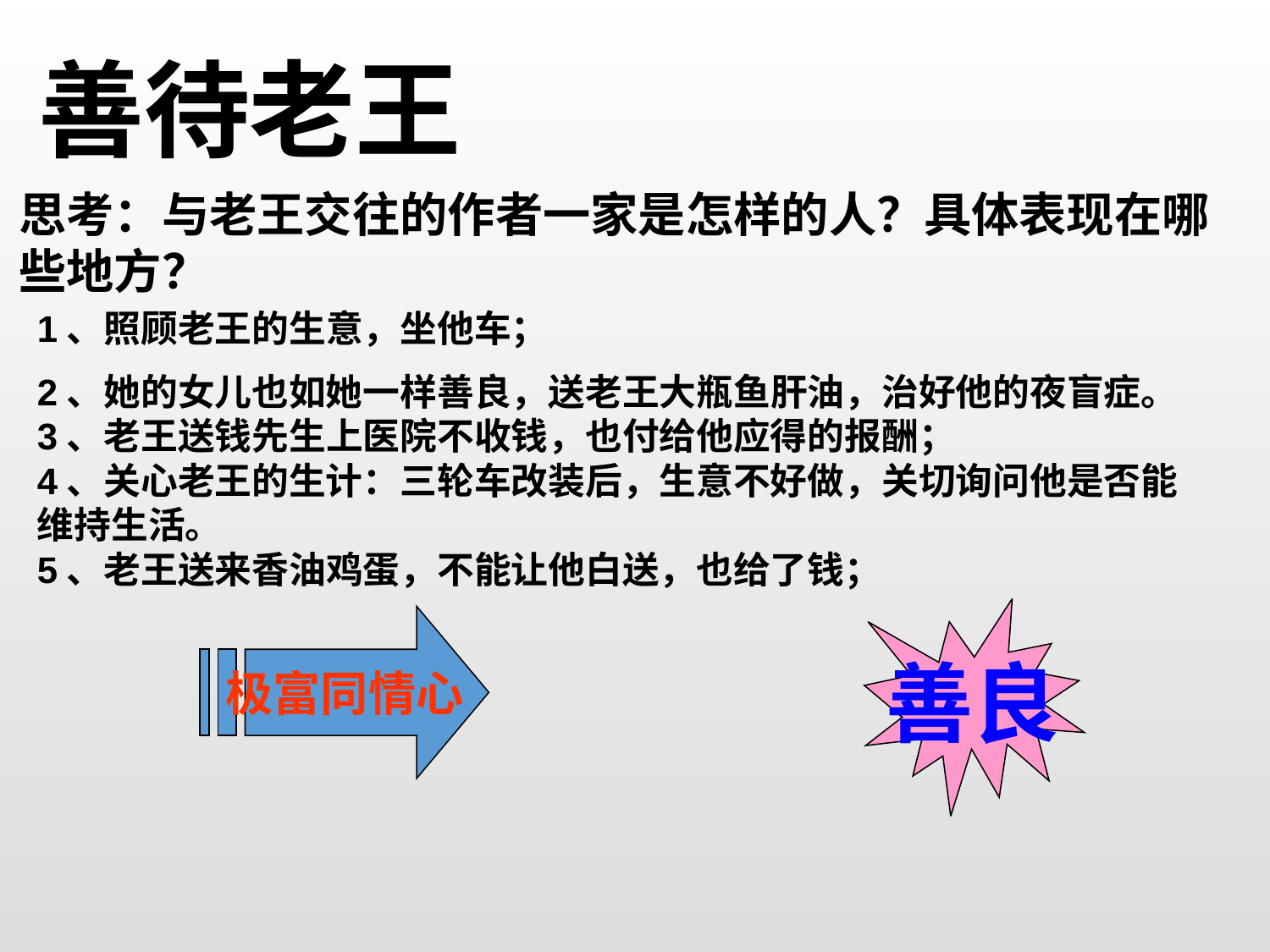

善待老王
思考：与老王交往的作者一家是怎样的人？具体表现在哪些地方？
1、照顾老王的生意，坐他车；
2、她的女儿也如她一样善良，送老王大瓶鱼肝油，治好他的夜盲症。
3、老王送钱先生上医院不收钱，也付给他应得的报酬；
4、关心老王的生计：三轮车改装后，生意不好做，关切询问他是否能维持生活。
5、老王送来香油鸡蛋，不能让他白送，也给了钱；

善良
极富同情心